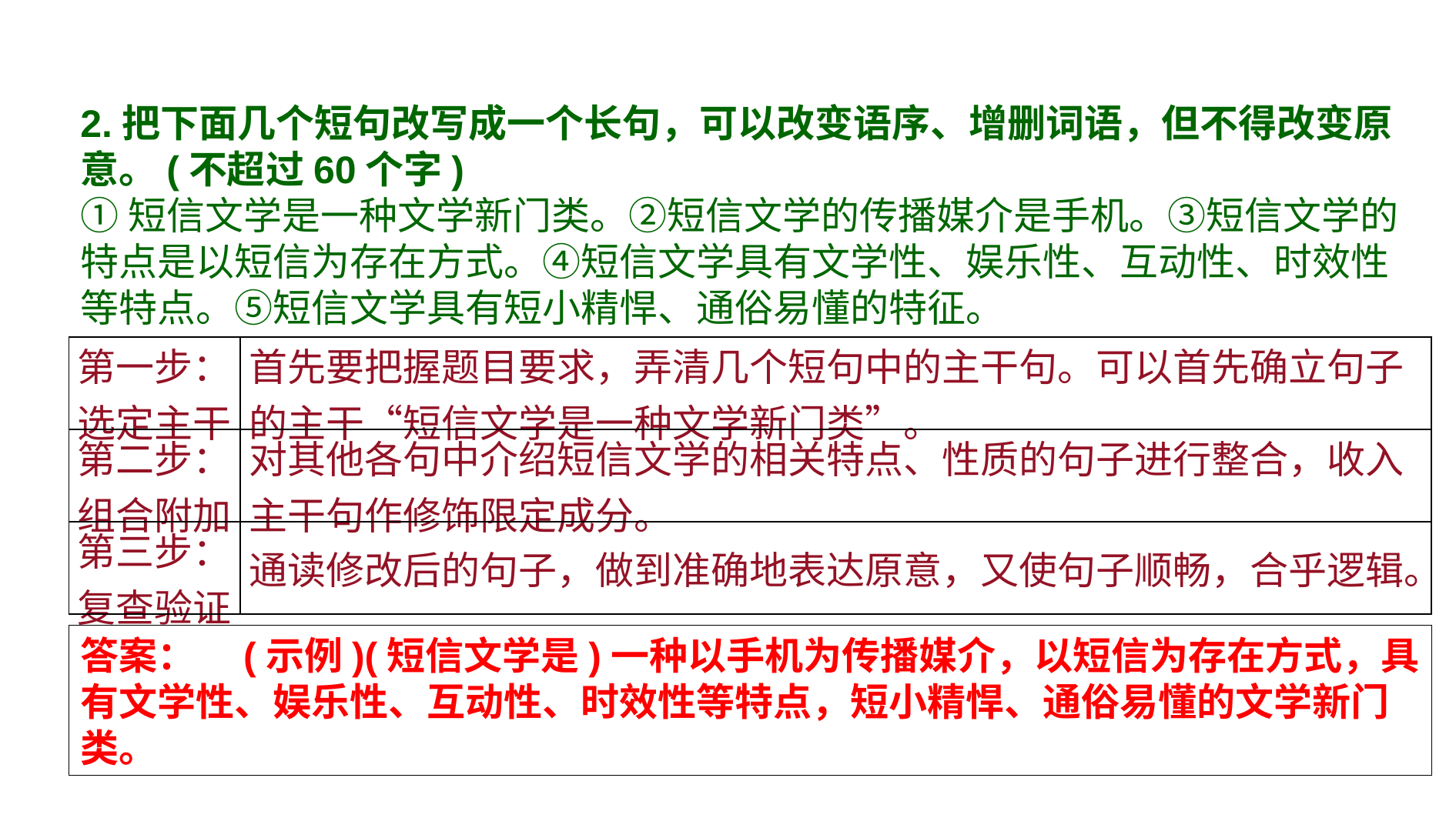

2.把下面几个短句改写成一个长句，可以改变语序、增删词语，但不得改变原意。(不超过60个字)
①短信文学是一种文学新门类。②短信文学的传播媒介是手机。③短信文学的特点是以短信为存在方式。④短信文学具有文学性、娱乐性、互动性、时效性等特点。⑤短信文学具有短小精悍、通俗易懂的特征。

| 第一步：选定主干 | 首先要把握题目要求，弄清几个短句中的主干句。可以首先确立句子的主干“短信文学是一种文学新门类”。 |
| --- | --- |
| 第二步：组合附加 | 对其他各句中介绍短信文学的相关特点、性质的句子进行整合，收入主干句作修饰限定成分。 |
| 第三步：复查验证 | 通读修改后的句子，做到准确地表达原意，又使句子顺畅，合乎逻辑。 |
答案：　(示例)(短信文学是)一种以手机为传播媒介，以短信为存在方式，具有文学性、娱乐性、互动性、时效性等特点，短小精悍、通俗易懂的文学新门类。